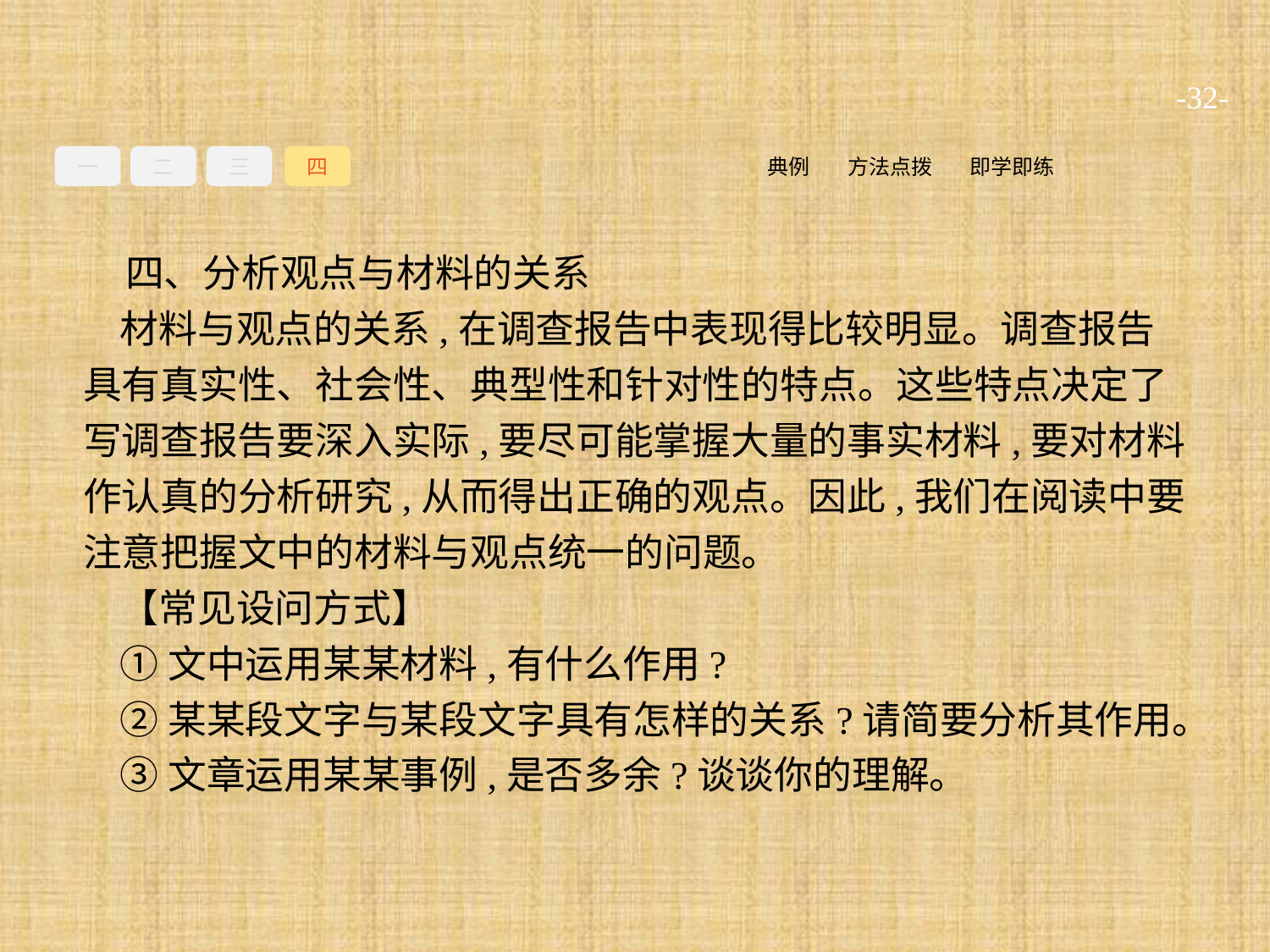

-32-
一
二
三
四
即学即练
方法点拨
典例
四、分析观点与材料的关系
材料与观点的关系,在调查报告中表现得比较明显。调查报告具有真实性、社会性、典型性和针对性的特点。这些特点决定了写调查报告要深入实际,要尽可能掌握大量的事实材料,要对材料作认真的分析研究,从而得出正确的观点。因此,我们在阅读中要注意把握文中的材料与观点统一的问题。
【常见设问方式】
①文中运用某某材料,有什么作用?
②某某段文字与某段文字具有怎样的关系?请简要分析其作用。
③文章运用某某事例,是否多余?谈谈你的理解。